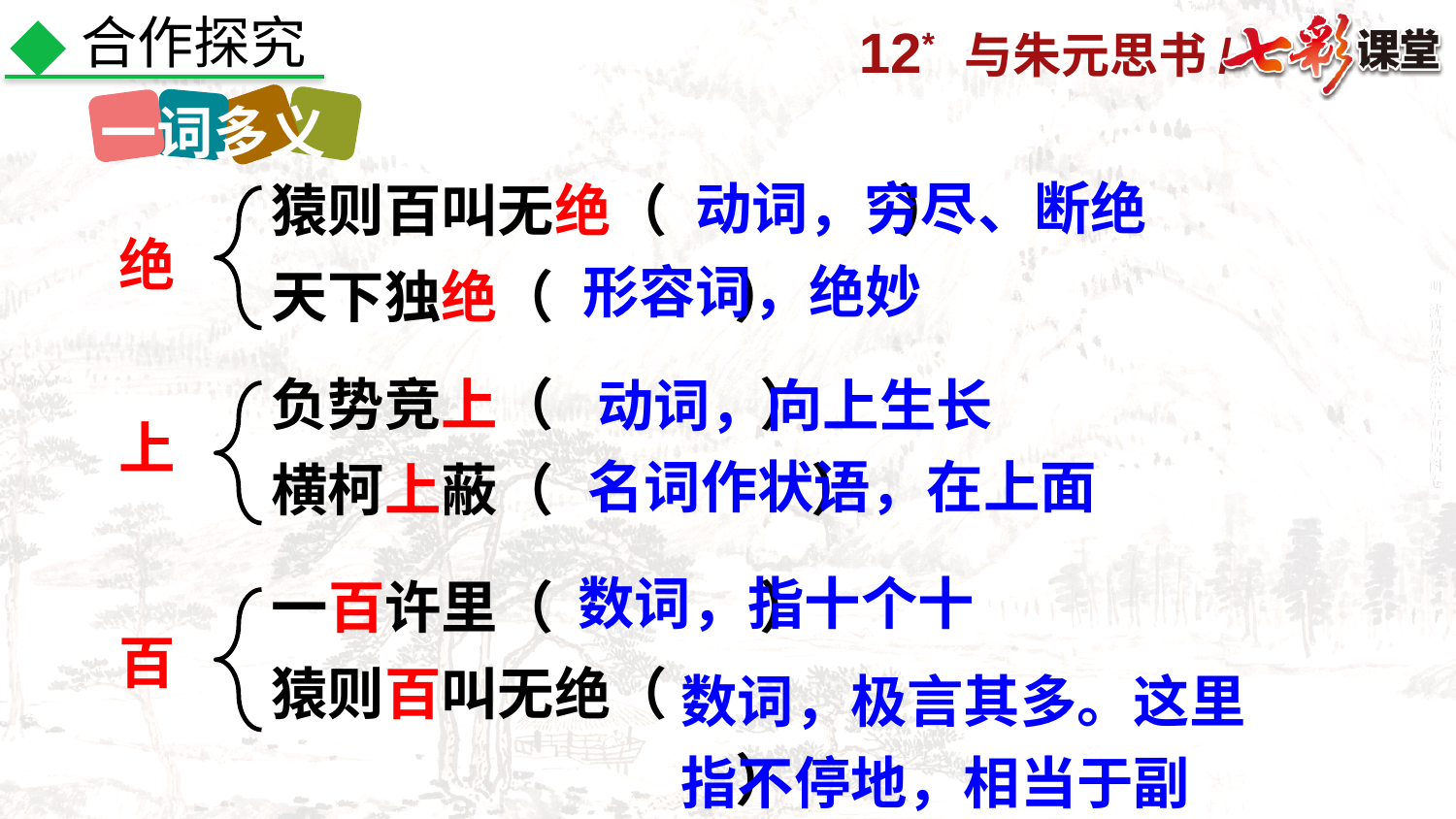

合作探究

一词多义

动词，穷尽、断绝
猿则百叫无绝（                  ）
天下独绝（              ）

绝
形容词，绝妙
负势竞上（                ）
横柯上蔽（                    ）
动词，向上生长

上
名词作状语，在上面
数词，指十个十
一百许里（                ）
猿则百叫无绝（
                                   ）

百
数词，极言其多。这里指不停地，相当于副词。